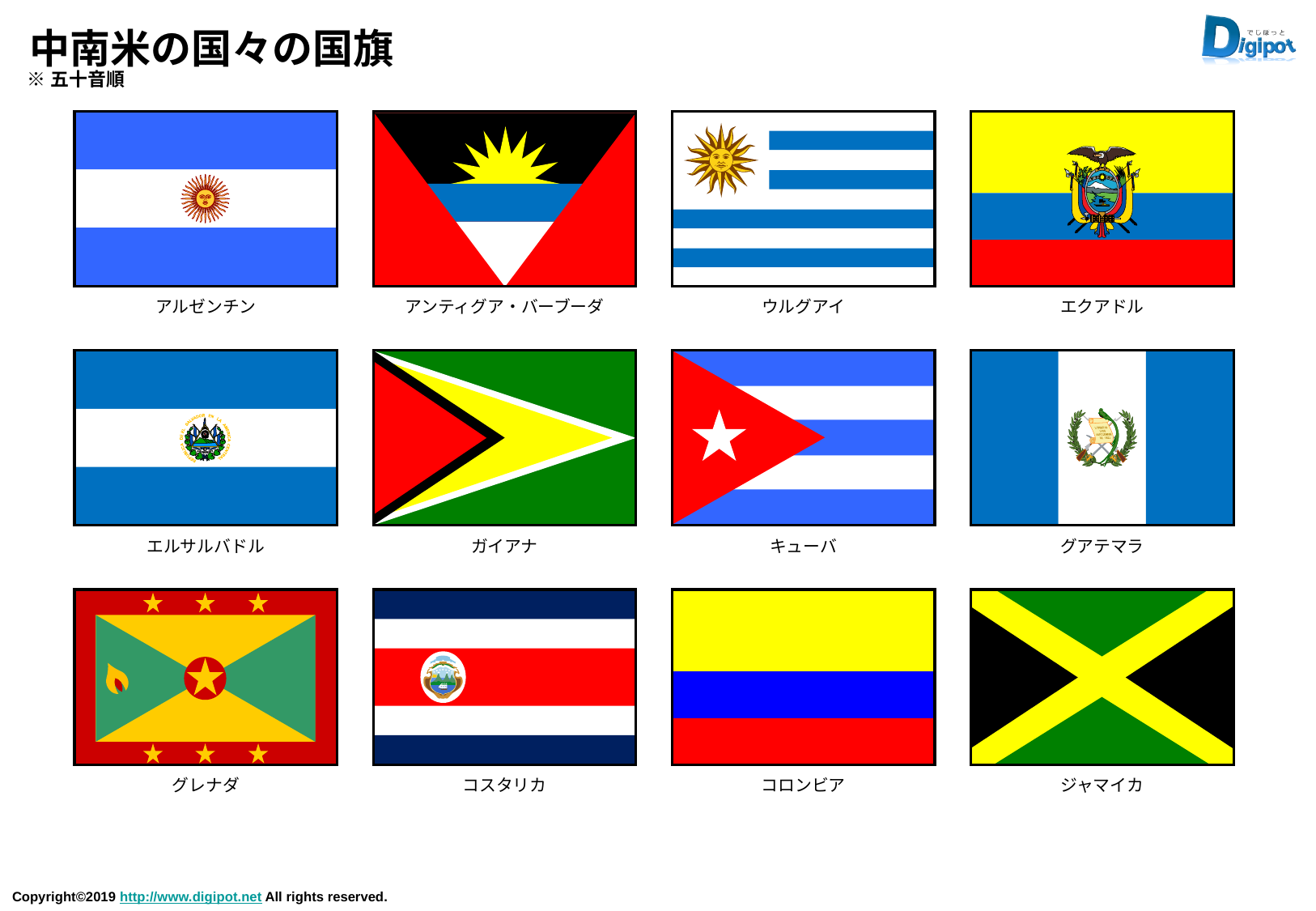

# 中南米の国々の国旗
※五十音順

アルゼンチン
アンティグア・バーブーダ
ウルグアイ
エクアドル

エルサルバドル
ガイアナ
キューバ
グアテマラ

グレナダ
コスタリカ
コロンビア
ジャマイカ